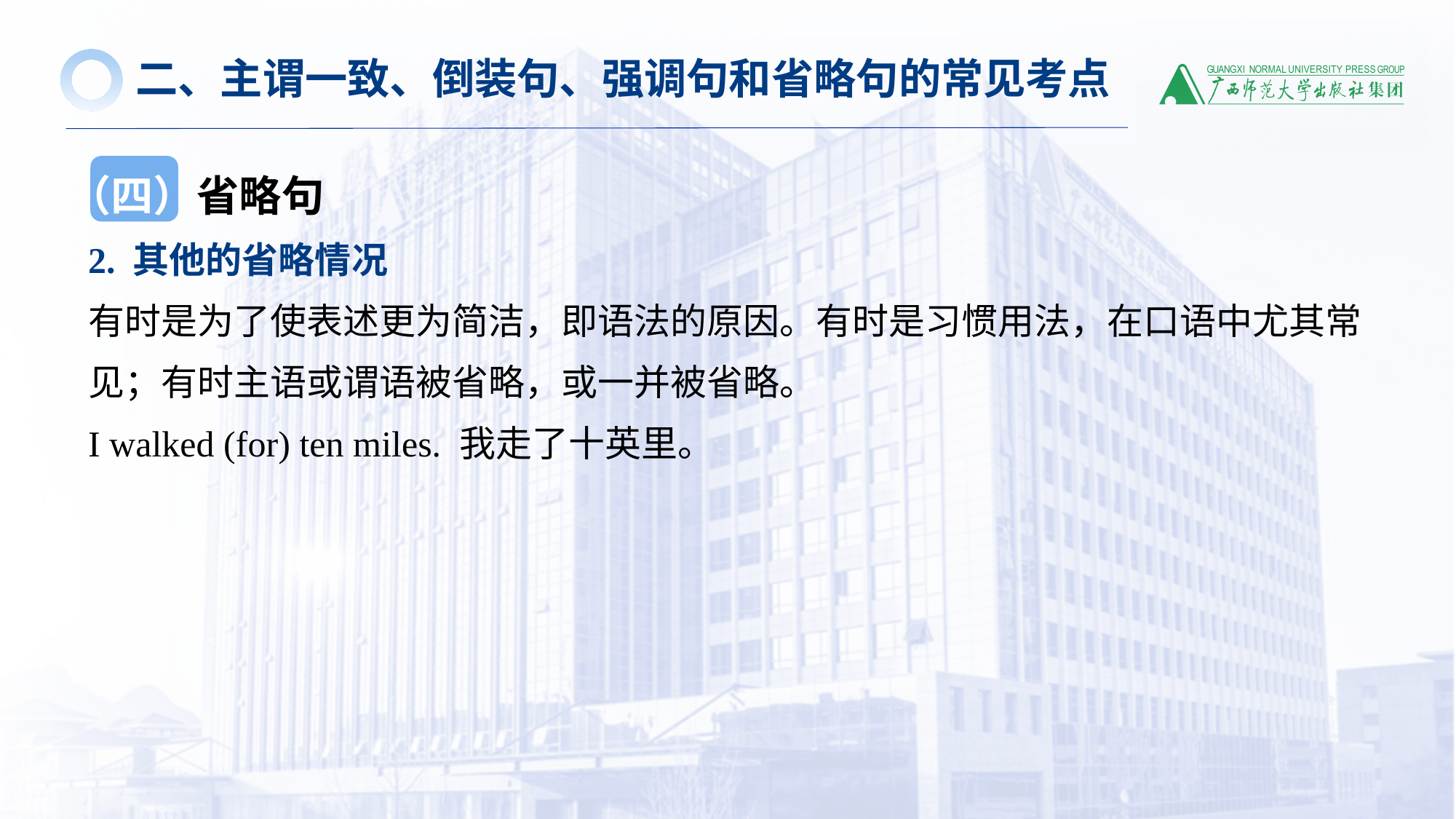

二、主谓一致、倒装句、强调句和省略句的常见考点

(四）省略句
2. 其他的省略情况
有时是为了使表述更为简洁，即语法的原因。有时是习惯用法，在口语中尤其常见；有时主语或谓语被省略，或一并被省略。
I walked (for) ten miles. 我走了十英里。

（四）